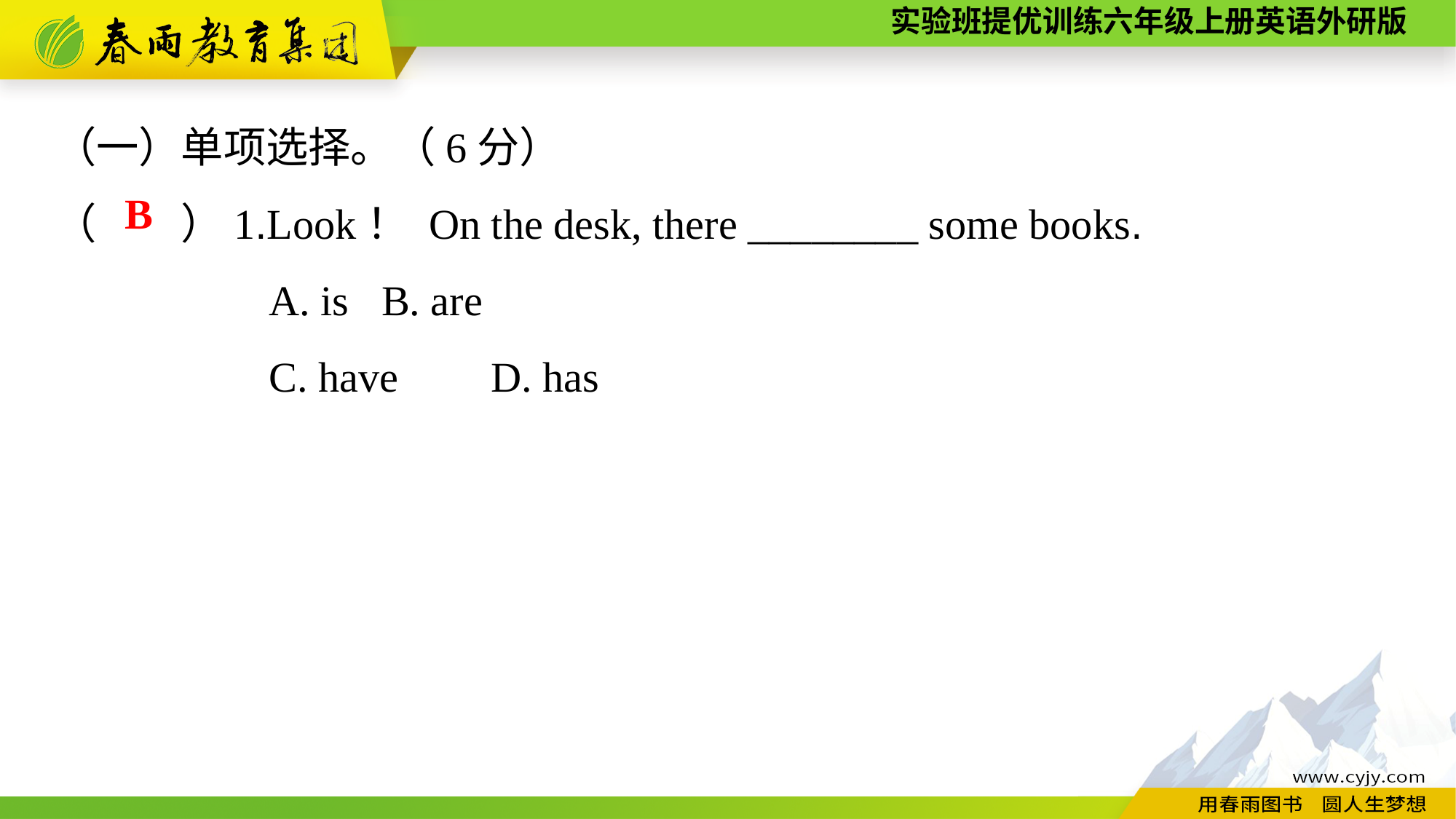

（一）单项选择。（6分）
（　　）1.Look！ On the desk, there ________ some books.
A. is	B. are
C. have	D. has
B